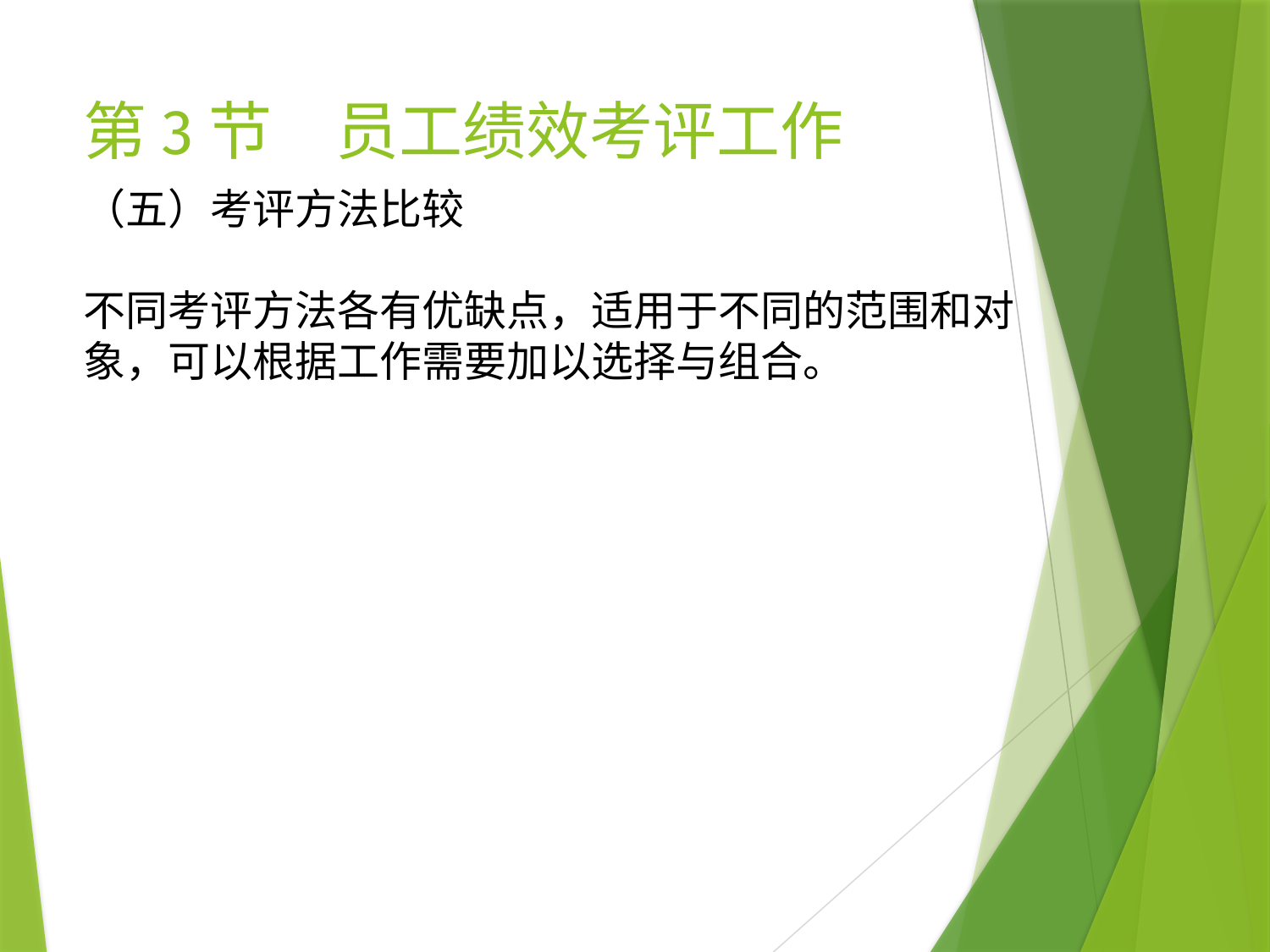

# 第3节　员工绩效考评工作
（五）考评方法比较

不同考评方法各有优缺点，适用于不同的范围和对象，可以根据工作需要加以选择与组合。